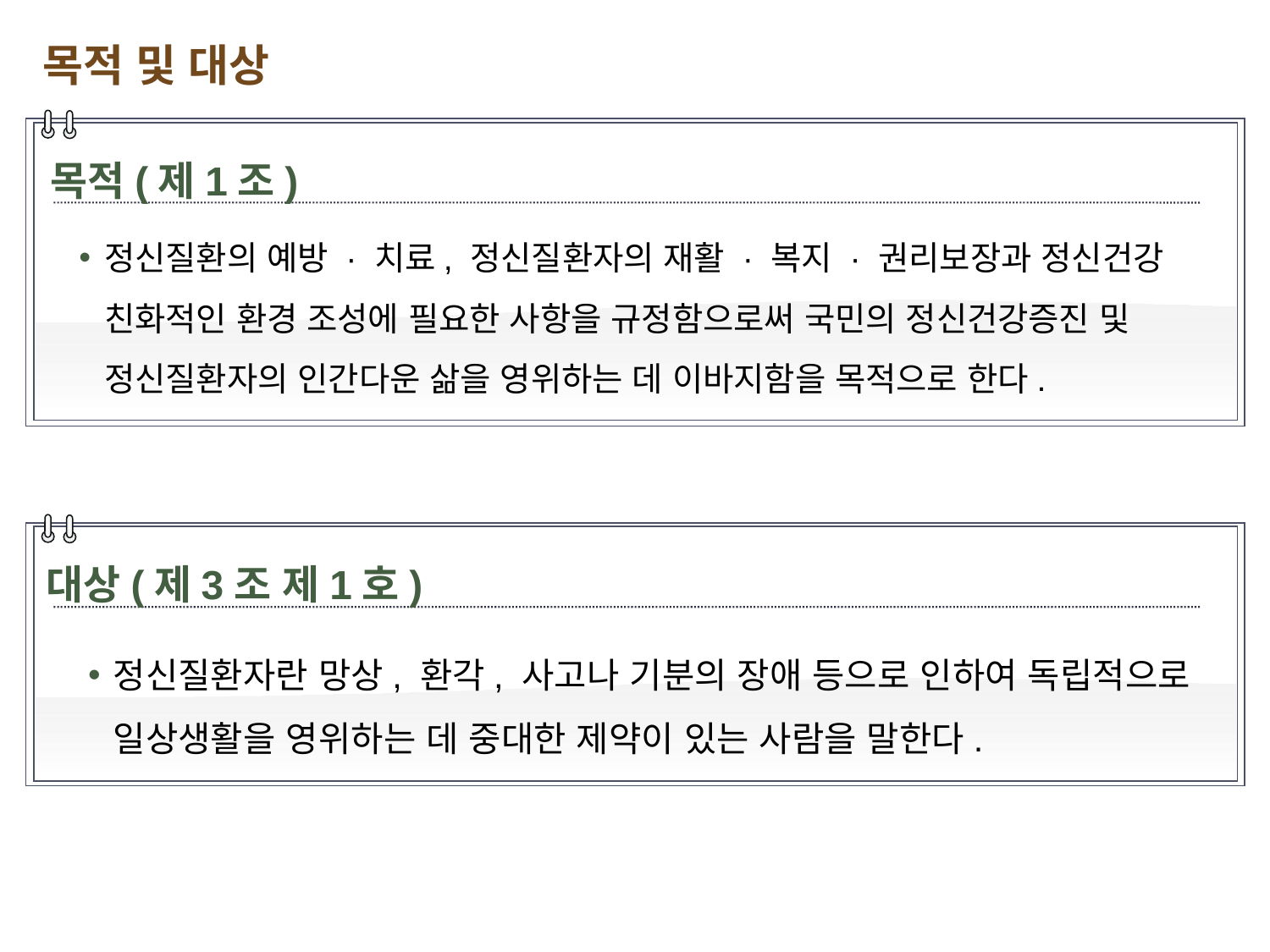

목적 및 대상

목적(제1조)

정신질환의 예방 · 치료, 정신질환자의 재활 · 복지 · 권리보장과 정신건강 친화적인 환경 조성에 필요한 사항을 규정함으로써 국민의 정신건강증진 및 정신질환자의 인간다운 삶을 영위하는 데 이바지함을 목적으로 한다.

대상(제3조 제1호)

정신질환자란 망상, 환각, 사고나 기분의 장애 등으로 인하여 독립적으로 일상생활을 영위하는 데 중대한 제약이 있는 사람을 말한다.